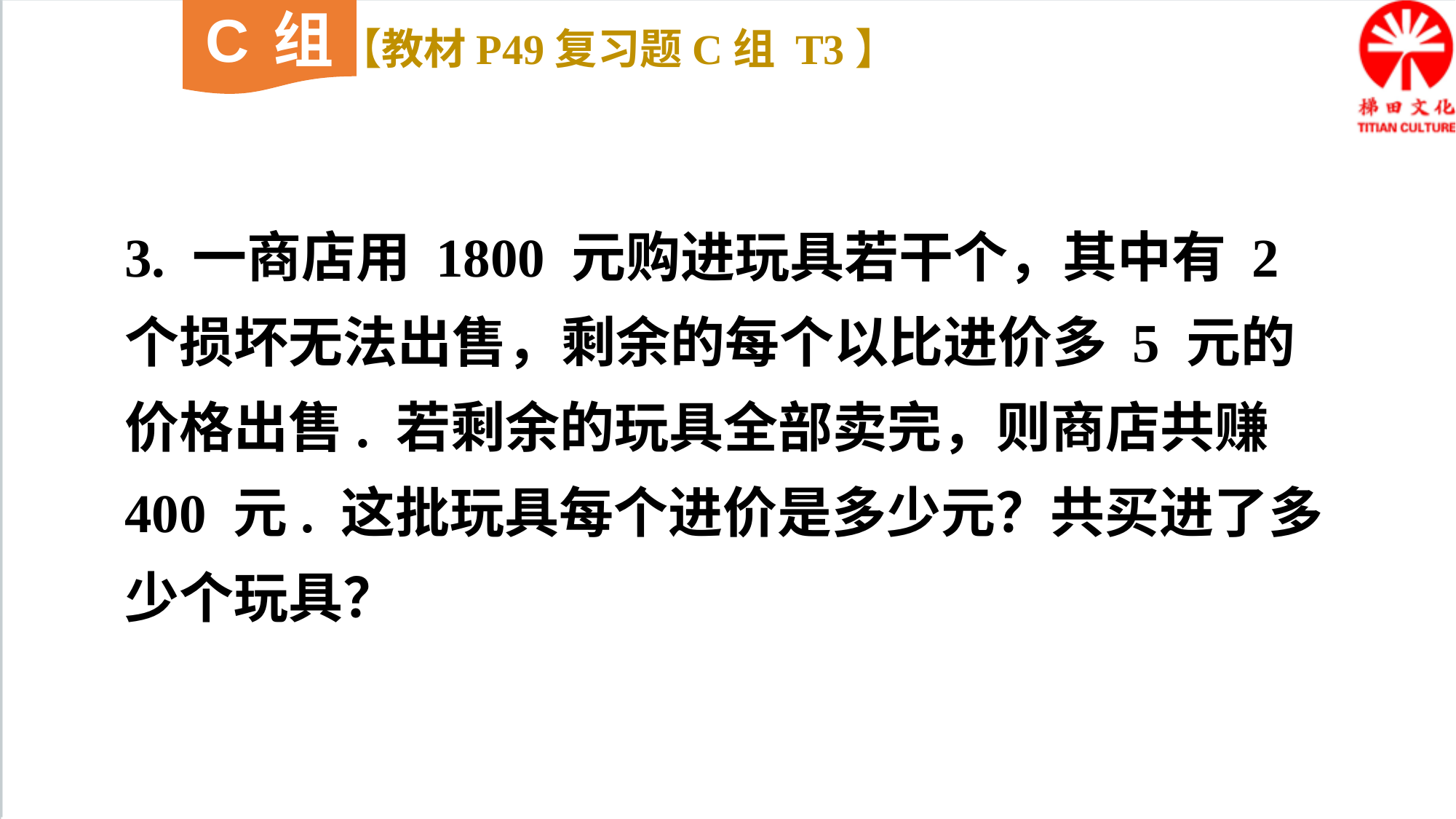

C组
【教材P49复习题C组 T3】
3. 一商店用 1800 元购进玩具若干个，其中有 2 个损坏无法出售，剩余的每个以比进价多 5 元的价格出售. 若剩余的玩具全部卖完，则商店共赚 400 元. 这批玩具每个进价是多少元？共买进了多少个玩具？